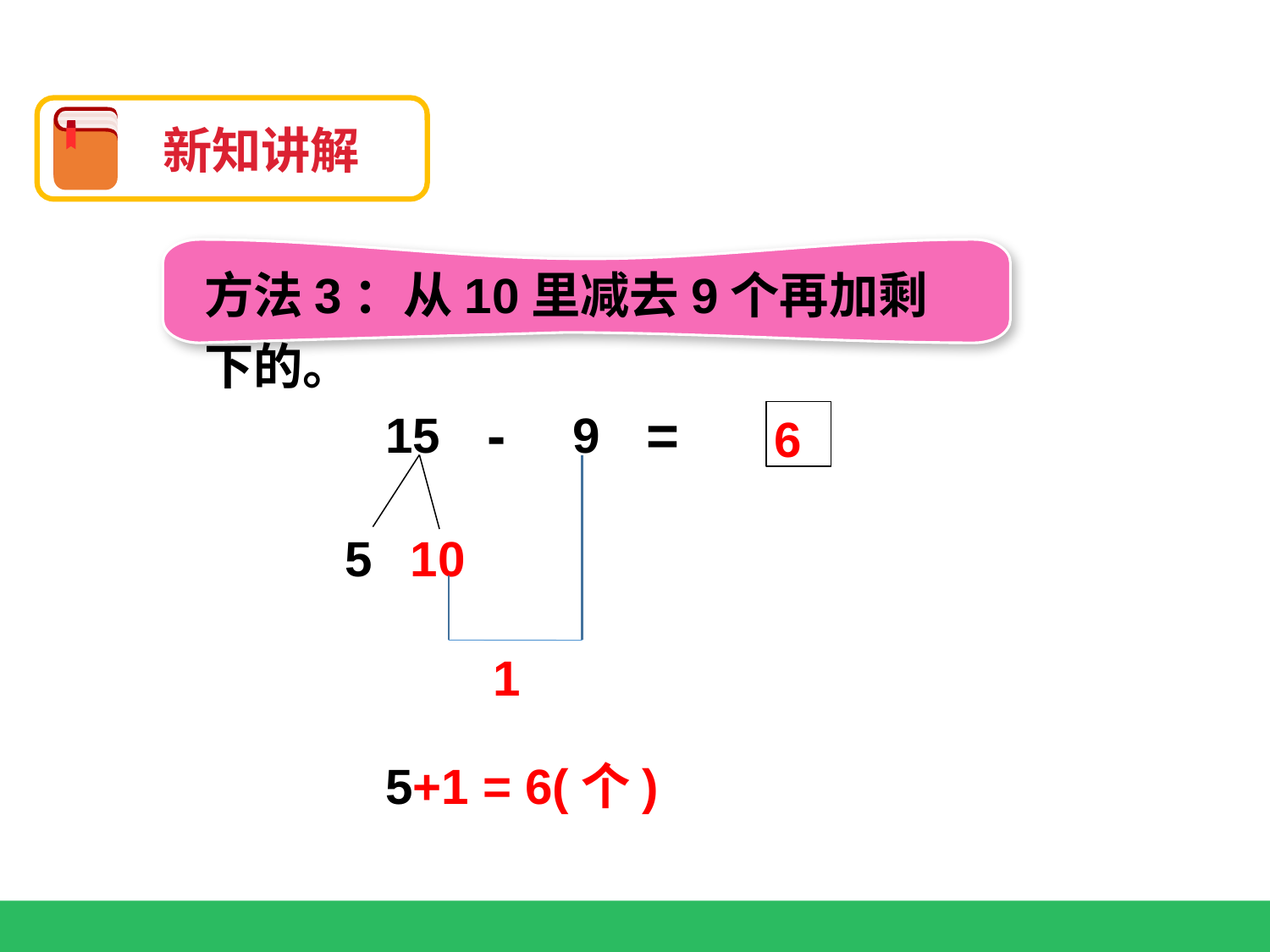

新知讲解

方法3：从10里减去9个再加剩下的。
 6
 -         =
15
9

 5
10
1
5+1 = 6(个)